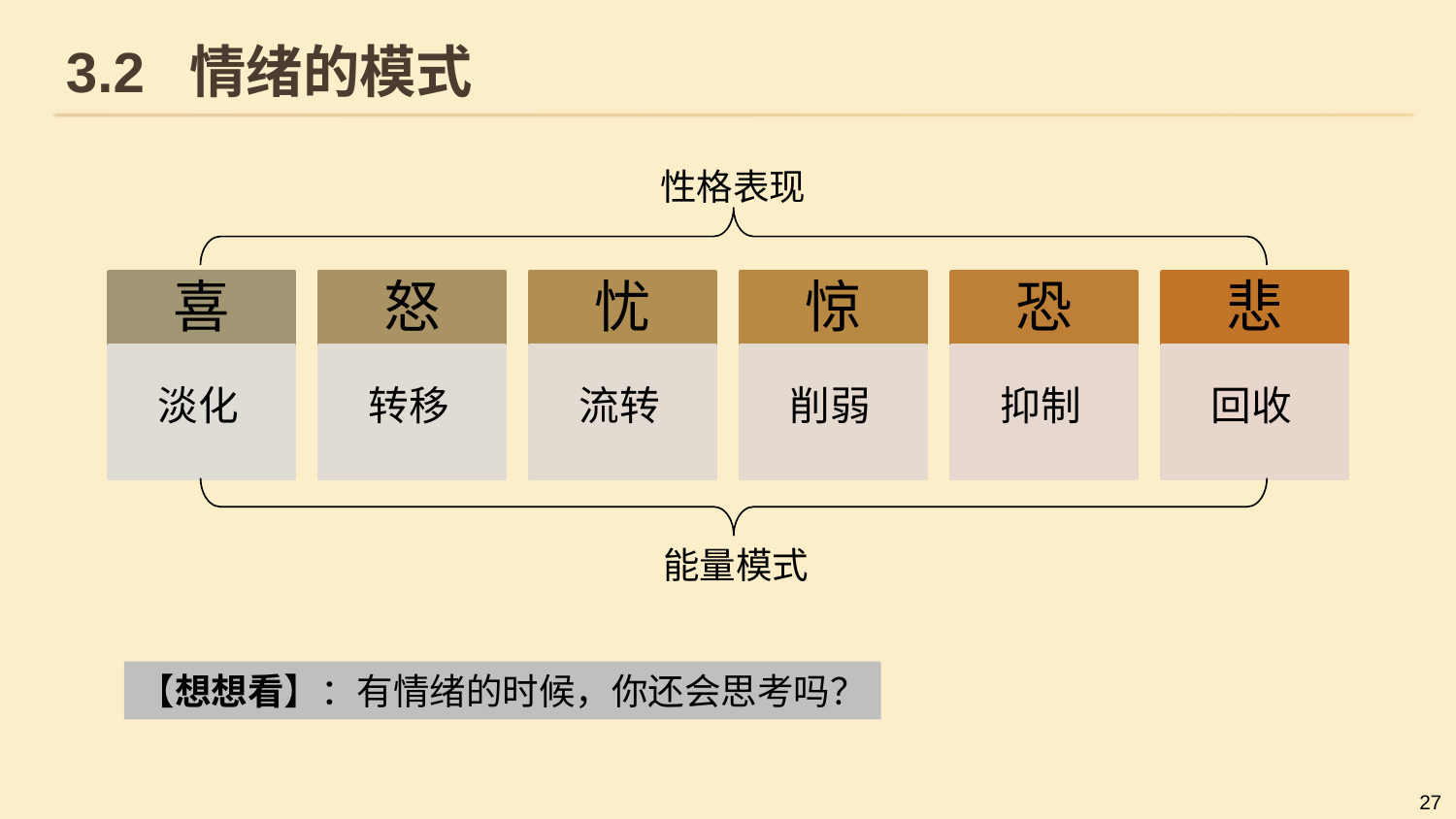

# 3.2  情绪的模式
性格表现
喜
怒
忧
惊
恐
悲
淡化
转移
流转
削弱
抑制
回收
能量模式
【想想看】：有情绪的时候，你还会思考吗？
27